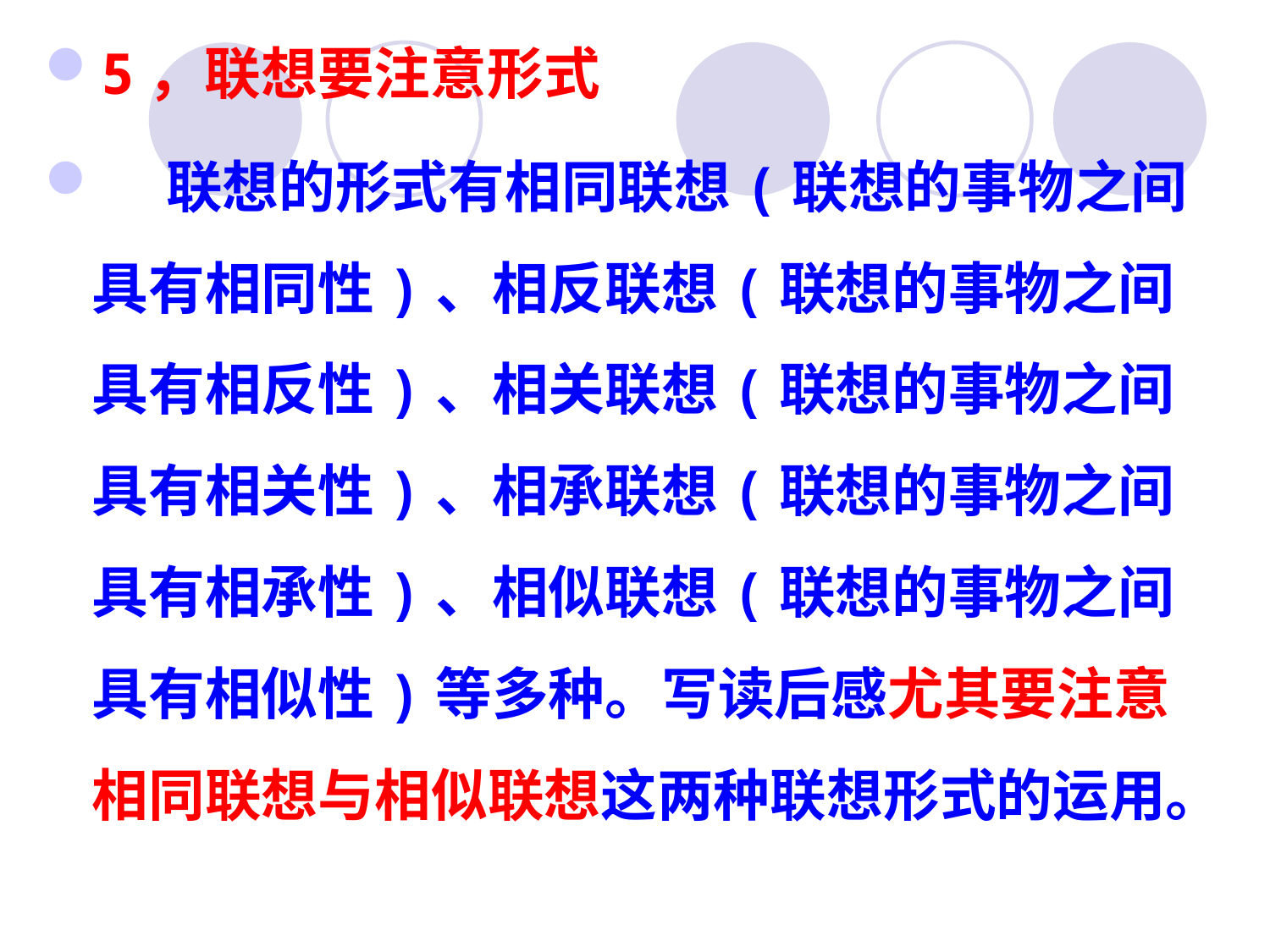

5，联想要注意形式
    联想的形式有相同联想(联想的事物之间具有相同性)、相反联想(联想的事物之间具有相反性)、相关联想(联想的事物之间具有相关性)、相承联想(联想的事物之间具有相承性)、相似联想(联想的事物之间具有相似性)等多种。写读后感尤其要注意相同联想与相似联想这两种联想形式的运用。